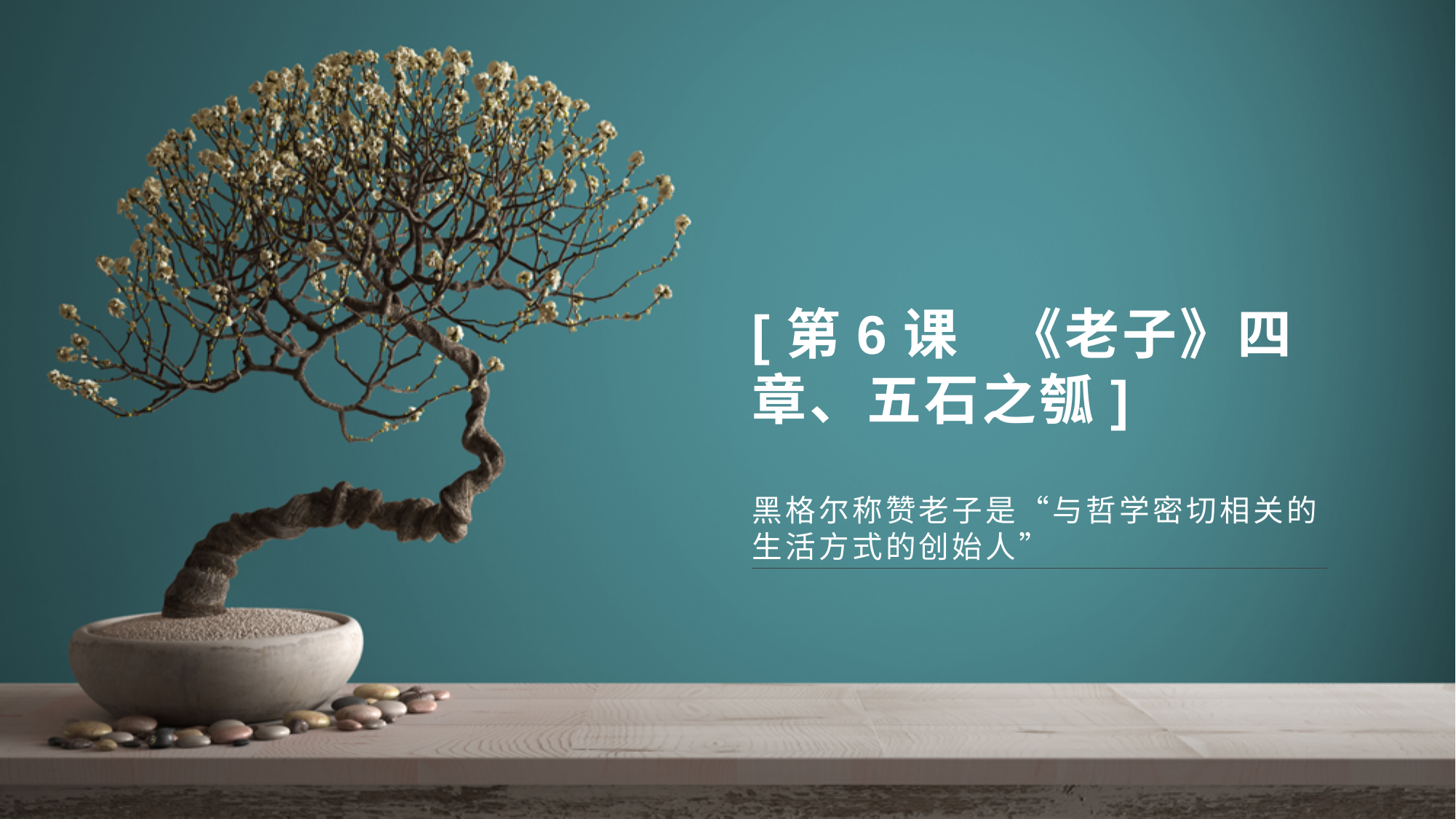

[第6课   《老子》四章、五石之瓠]
黑格尔称赞老子是“与哲学密切相关的生活方式的创始人”